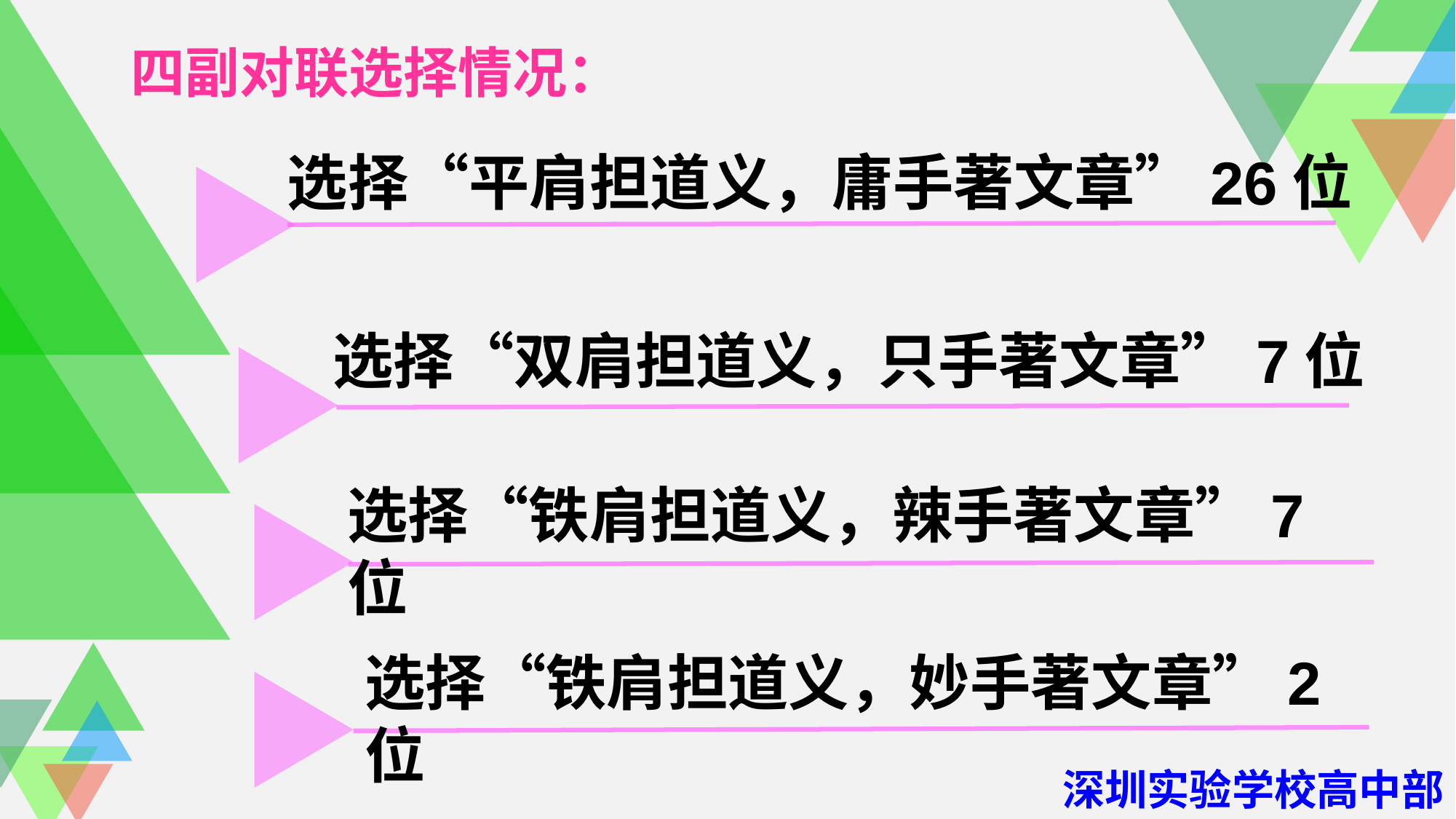

四副对联选择情况：

选择“平肩担道义，庸手著文章”26位

选择“双肩担道义，只手著文章”7位

选择“铁肩担道义，辣手著文章”7位

选择“铁肩担道义，妙手著文章”2位

深圳实验学校高中部